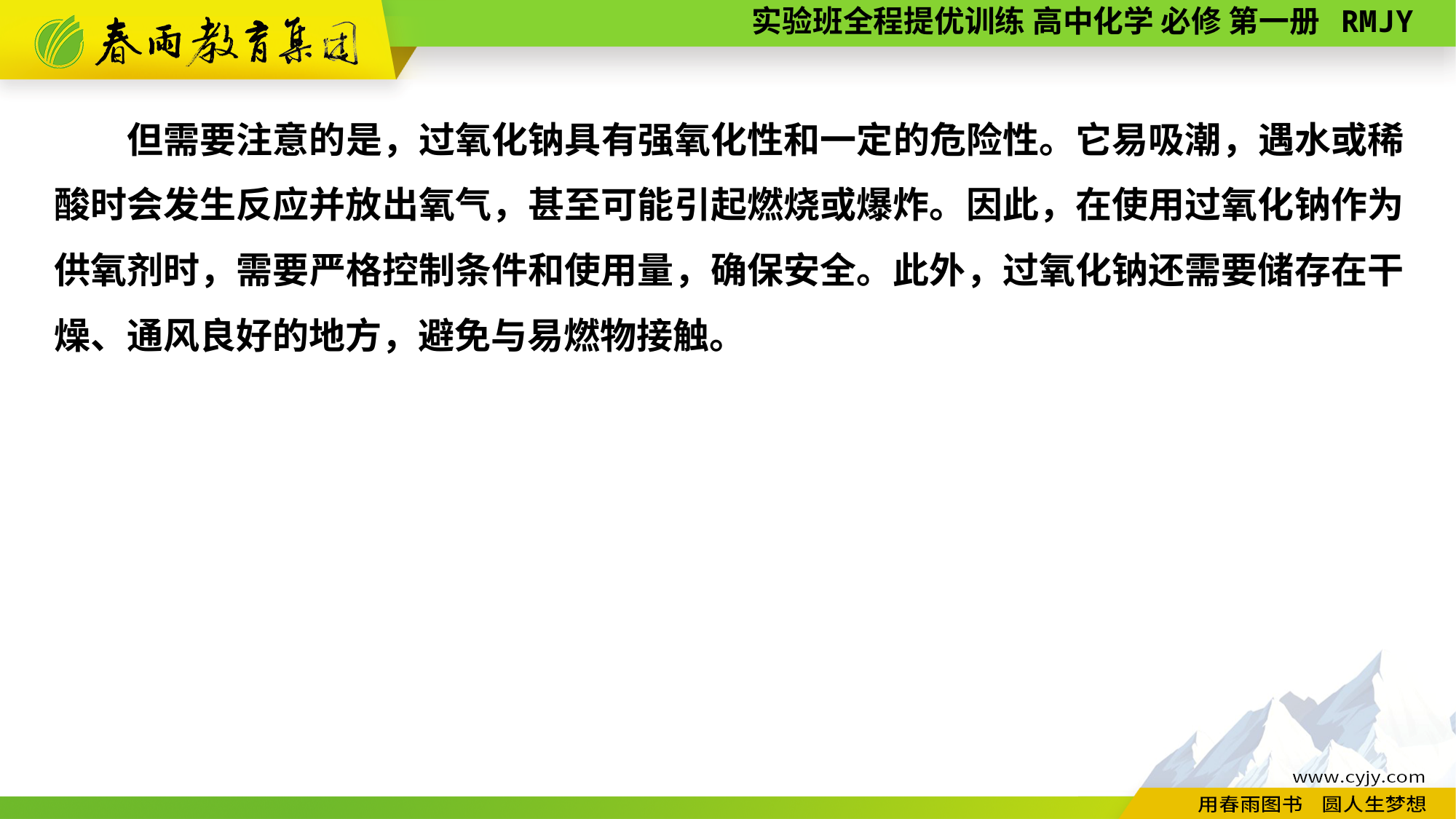

但需要注意的是，过氧化钠具有强氧化性和一定的危险性。它易吸潮，遇水或稀酸时会发生反应并放出氧气，甚至可能引起燃烧或爆炸。因此，在使用过氧化钠作为供氧剂时，需要严格控制条件和使用量，确保安全。此外，过氧化钠还需要储存在干燥、通风良好的地方，避免与易燃物接触。